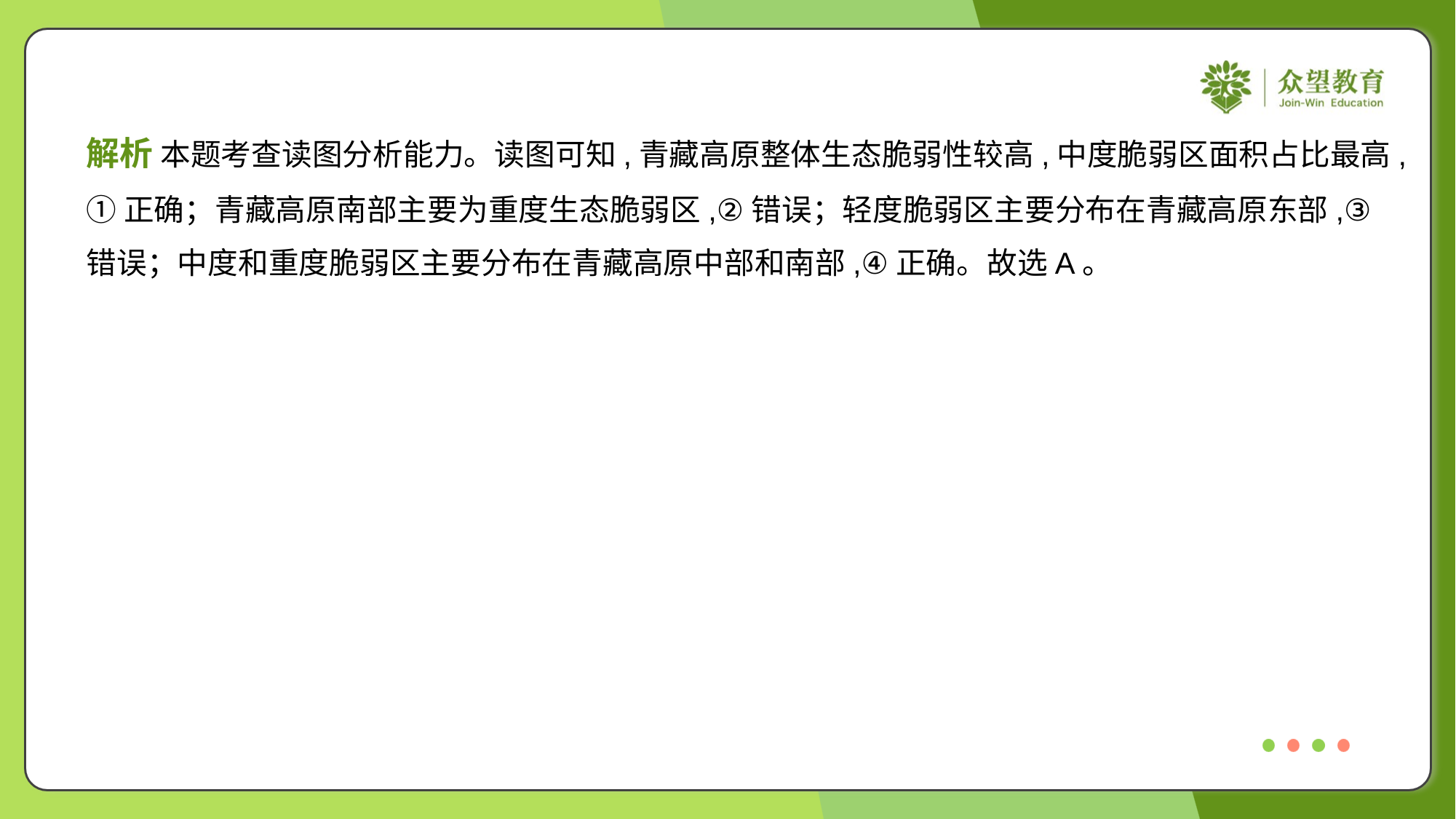

解析 本题考查读图分析能力。读图可知,青藏高原整体生态脆弱性较高,中度脆弱区面积占比最高,
①正确；青藏高原南部主要为重度生态脆弱区,②错误；轻度脆弱区主要分布在青藏高原东部,③
错误；中度和重度脆弱区主要分布在青藏高原中部和南部,④正确。故选A。